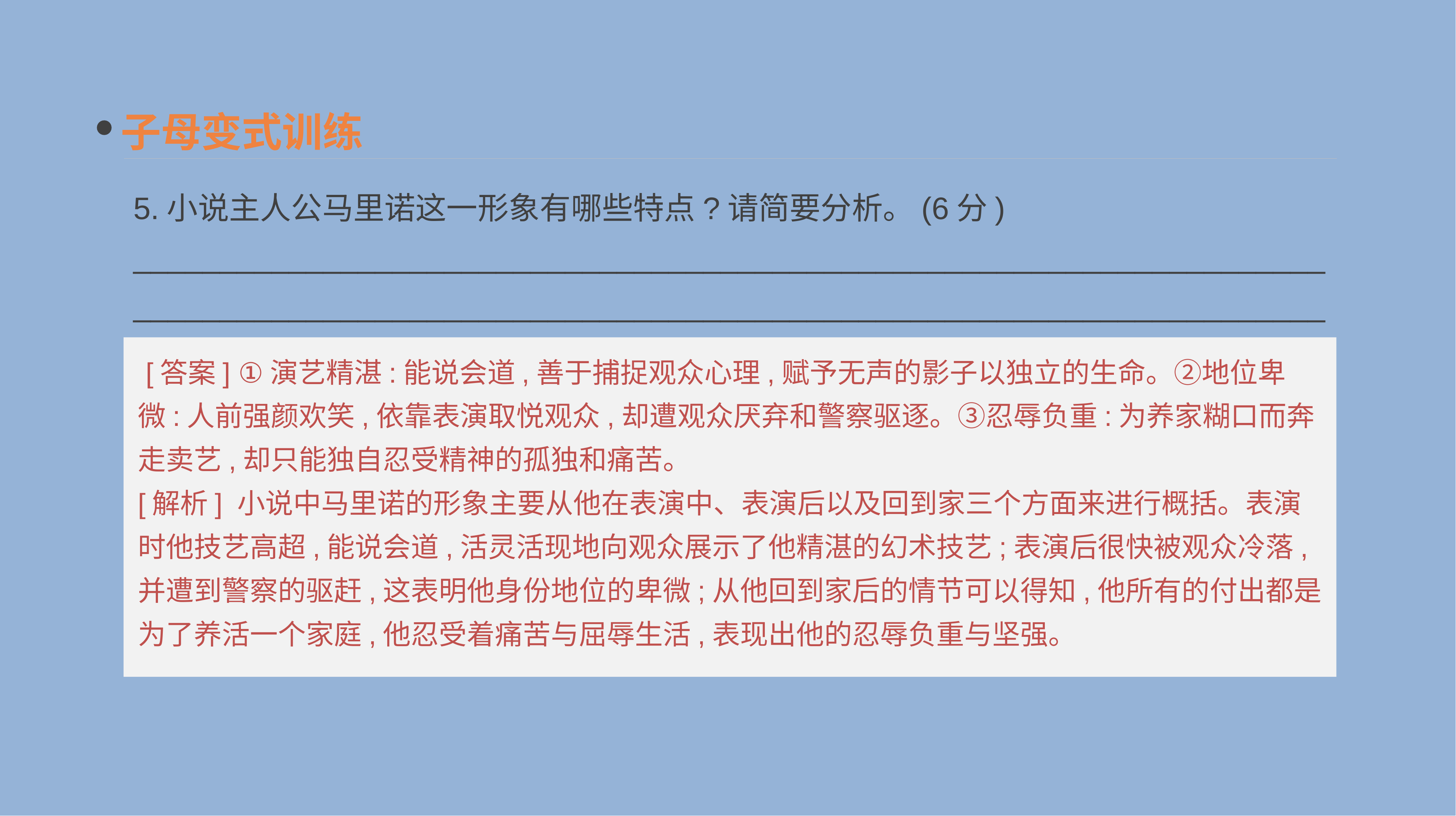

子母变式训练

5.小说主人公马里诺这一形象有哪些特点?请简要分析。(6分)
__________________________________________________________________________________________________________________________________________________________________________

 [答案] ①演艺精湛:能说会道,善于捕捉观众心理,赋予无声的影子以独立的生命。②地位卑微:人前强颜欢笑,依靠表演取悦观众,却遭观众厌弃和警察驱逐。③忍辱负重:为养家糊口而奔走卖艺,却只能独自忍受精神的孤独和痛苦。
[解析] 小说中马里诺的形象主要从他在表演中、表演后以及回到家三个方面来进行概括。表演时他技艺高超,能说会道,活灵活现地向观众展示了他精湛的幻术技艺;表演后很快被观众冷落,并遭到警察的驱赶,这表明他身份地位的卑微;从他回到家后的情节可以得知,他所有的付出都是为了养活一个家庭,他忍受着痛苦与屈辱生活,表现出他的忍辱负重与坚强。